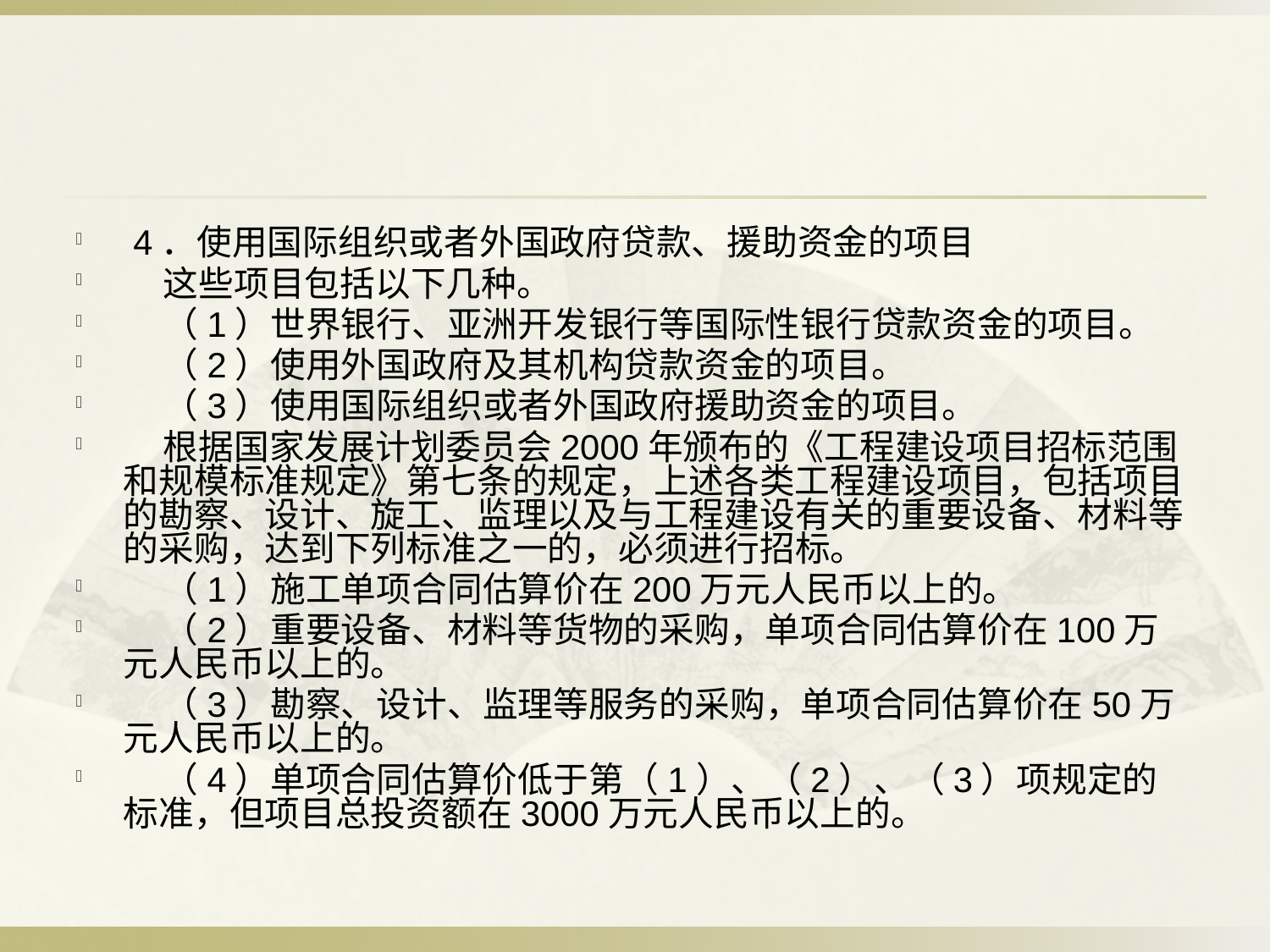

#
 4．使用国际组织或者外国政府贷款、援助资金的项目
    这些项目包括以下几种。
    （1）世界银行、亚洲开发银行等国际性银行贷款资金的项目。
    （2）使用外国政府及其机构贷款资金的项目。
    （3）使用国际组织或者外国政府援助资金的项目。
    根据国家发展计划委员会2000年颁布的《工程建设项目招标范围和规模标准规定》第七条的规定，上述各类工程建设项目，包括项目的勘察、设计、旋工、监理以及与工程建设有关的重要设备、材料等的采购，达到下列标准之一的，必须进行招标。
    （1）施工单项合同估算价在200万元人民币以上的。
    （2）重要设备、材料等货物的采购，单项合同估算价在100万元人民币以上的。
    （3）勘察、设计、监理等服务的采购，单项合同估算价在50万元人民币以上的。
    （4）单项合同估算价低于第（1）、（2）、（3）项规定的标准，但项目总投资额在3000万元人民币以上的。